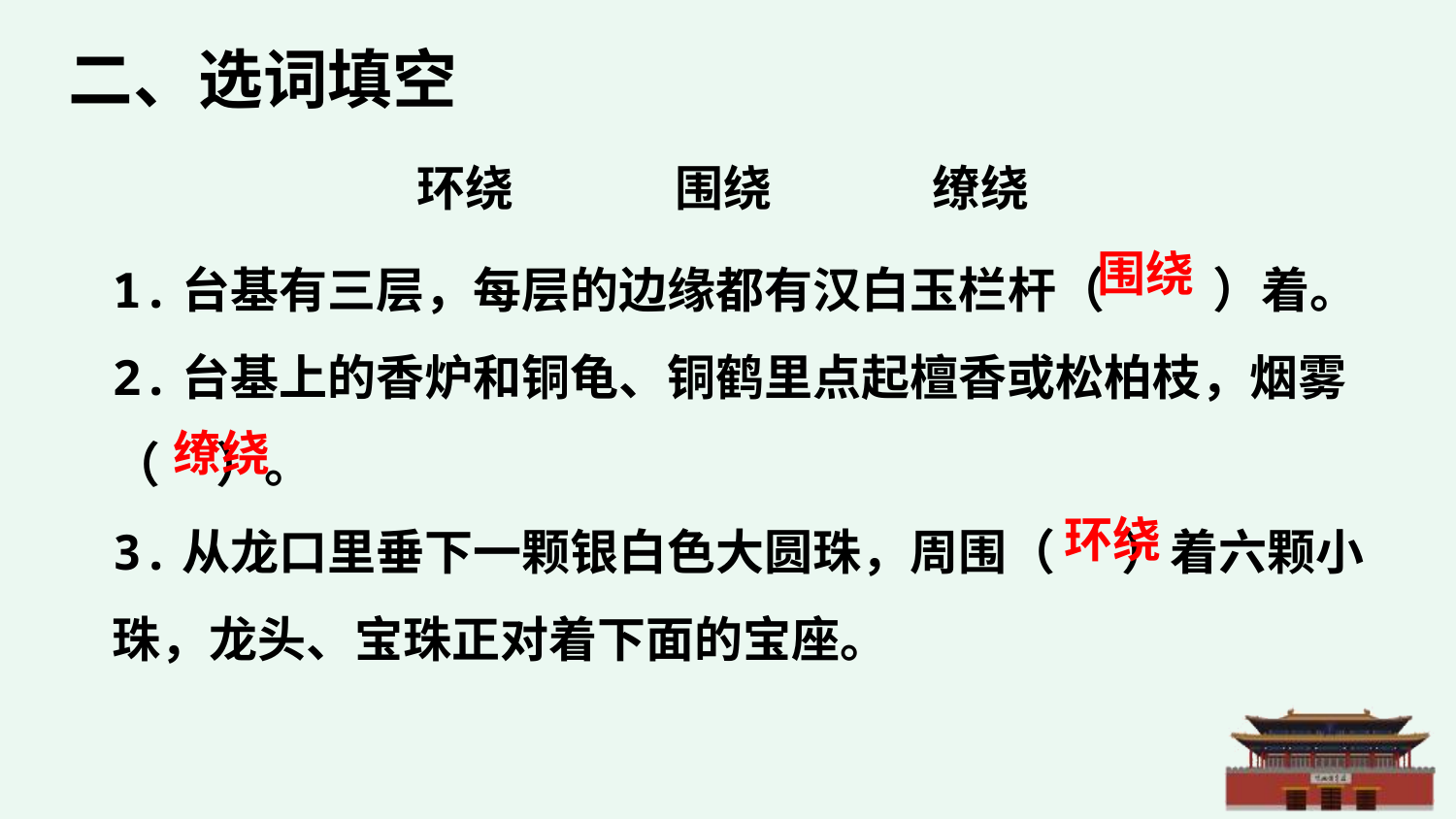

二、选词填空
环绕
缭绕
围绕
1.台基有三层，每层的边缘都有汉白玉栏杆（　 　）着。
2.台基上的香炉和铜龟、铜鹤里点起檀香或松柏枝，烟雾（     ）。
3.从龙口里垂下一颗银白色大圆珠，周围（      ）着六颗小珠，龙头、宝珠正对着下面的宝座。
围绕
缭绕
环绕